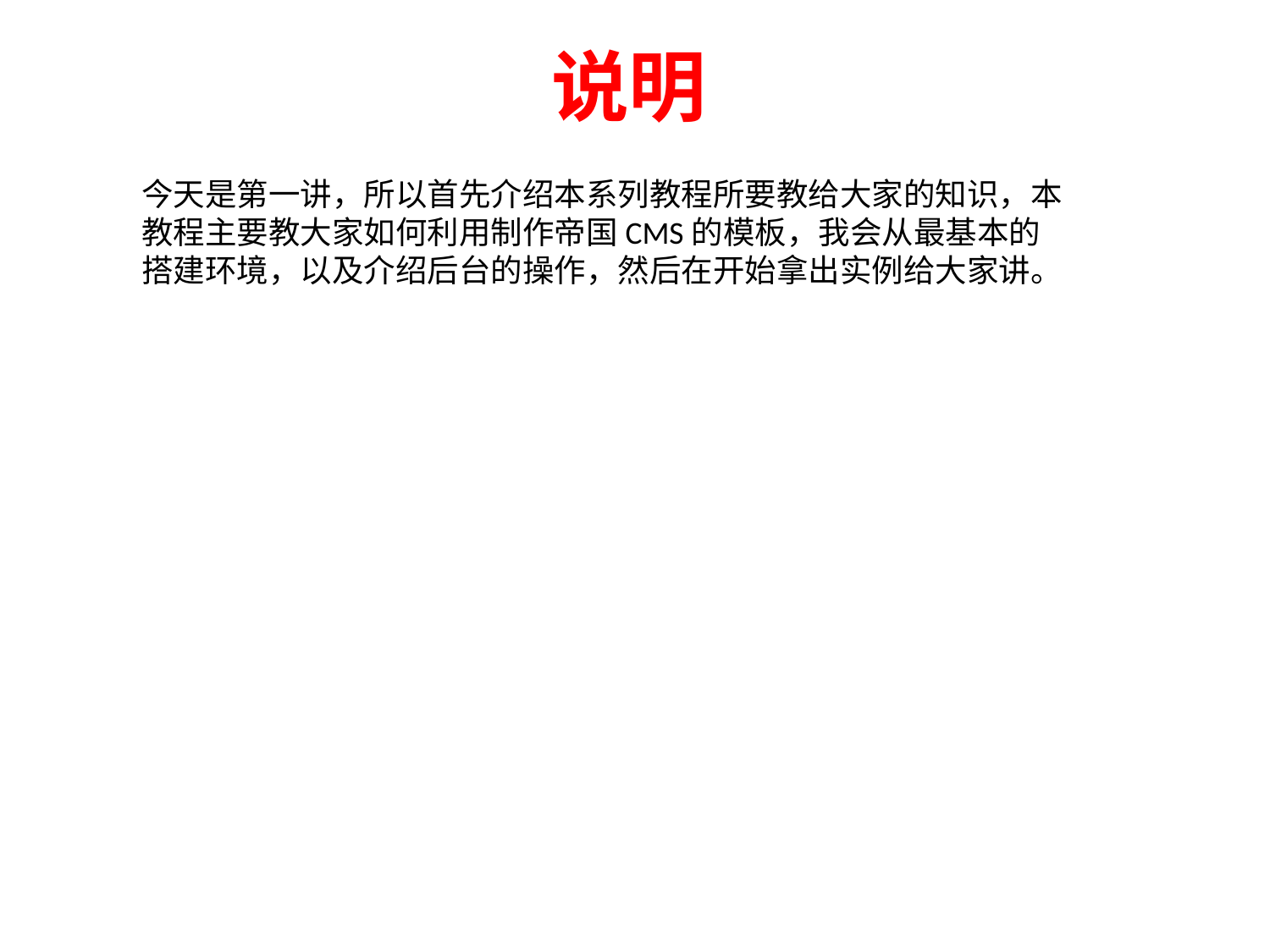

# 说明
今天是第一讲，所以首先介绍本系列教程所要教给大家的知识，本教程主要教大家如何利用制作帝国CMS的模板，我会从最基本的搭建环境，以及介绍后台的操作，然后在开始拿出实例给大家讲。